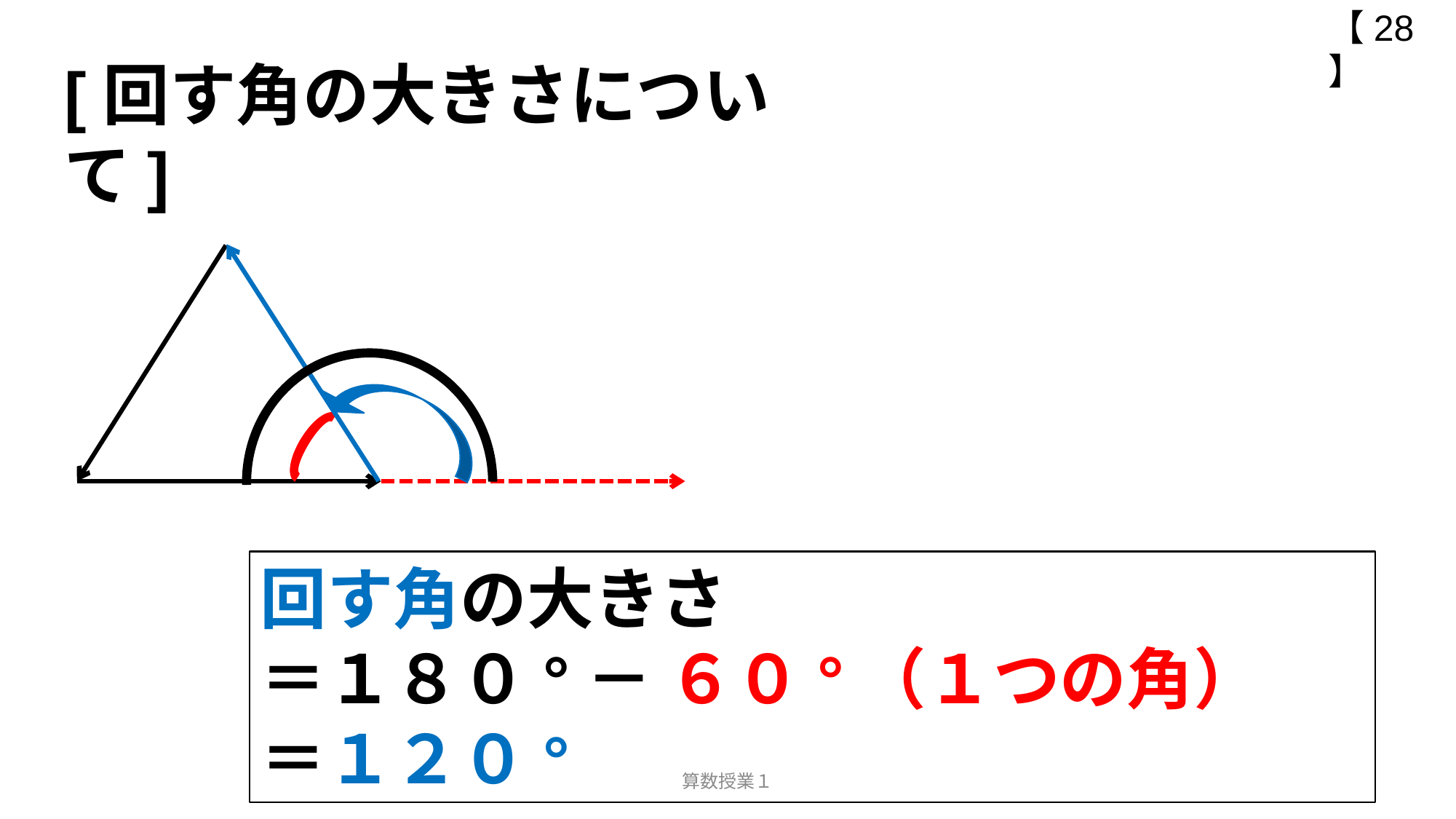

【28】
[回す角の大きさについて]

回す角の大きさ
＝１８０°－ ６０°（１つの角）
＝１２０°
算数授業１